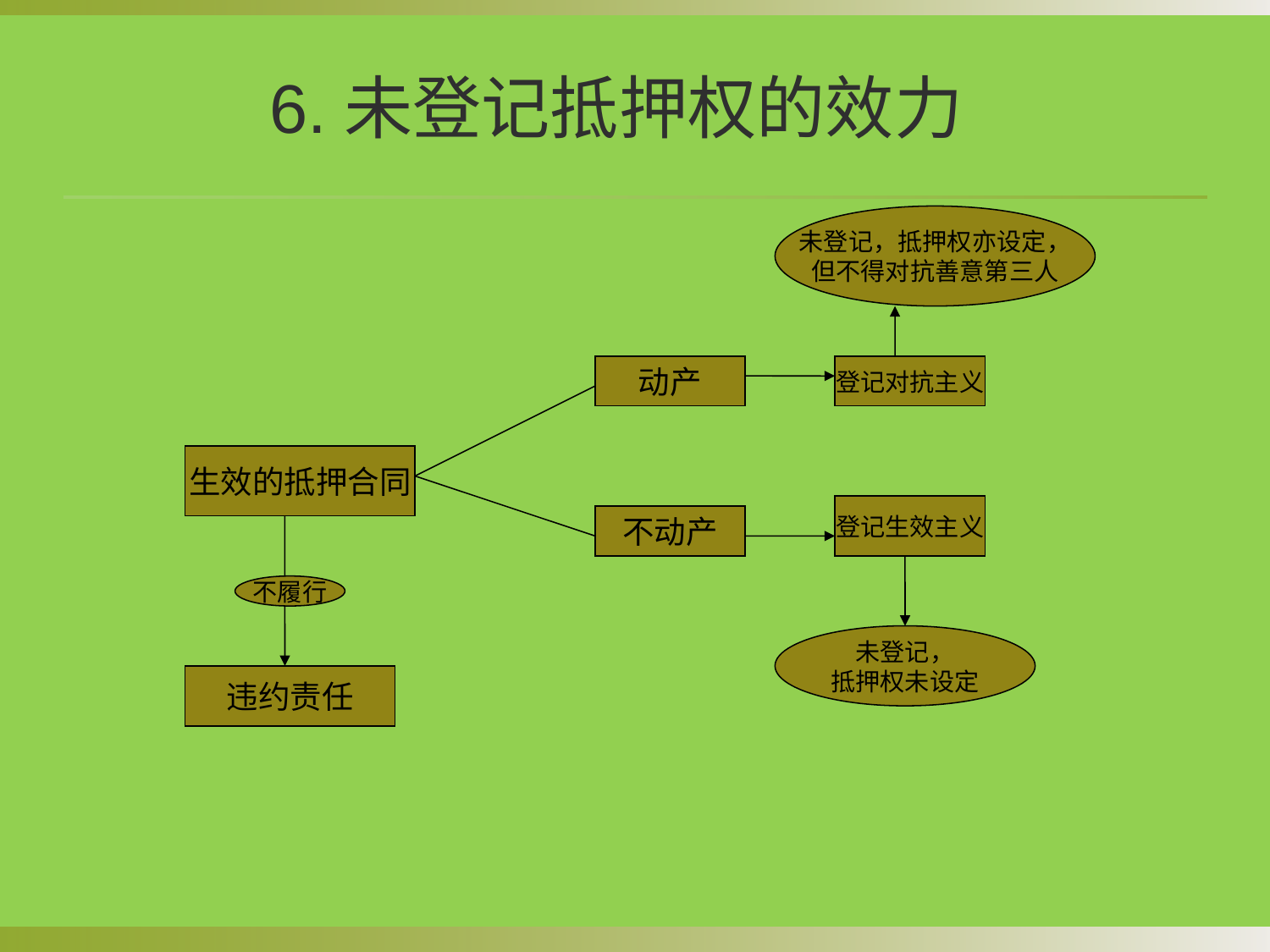

# 6.未登记抵押权的效力
未登记，抵押权亦设定，
但不得对抗善意第三人

动产
登记对抗主义

生效的抵押合同

登记生效主义
不动产

不履行
未登记，
抵押权未设定
违约责任